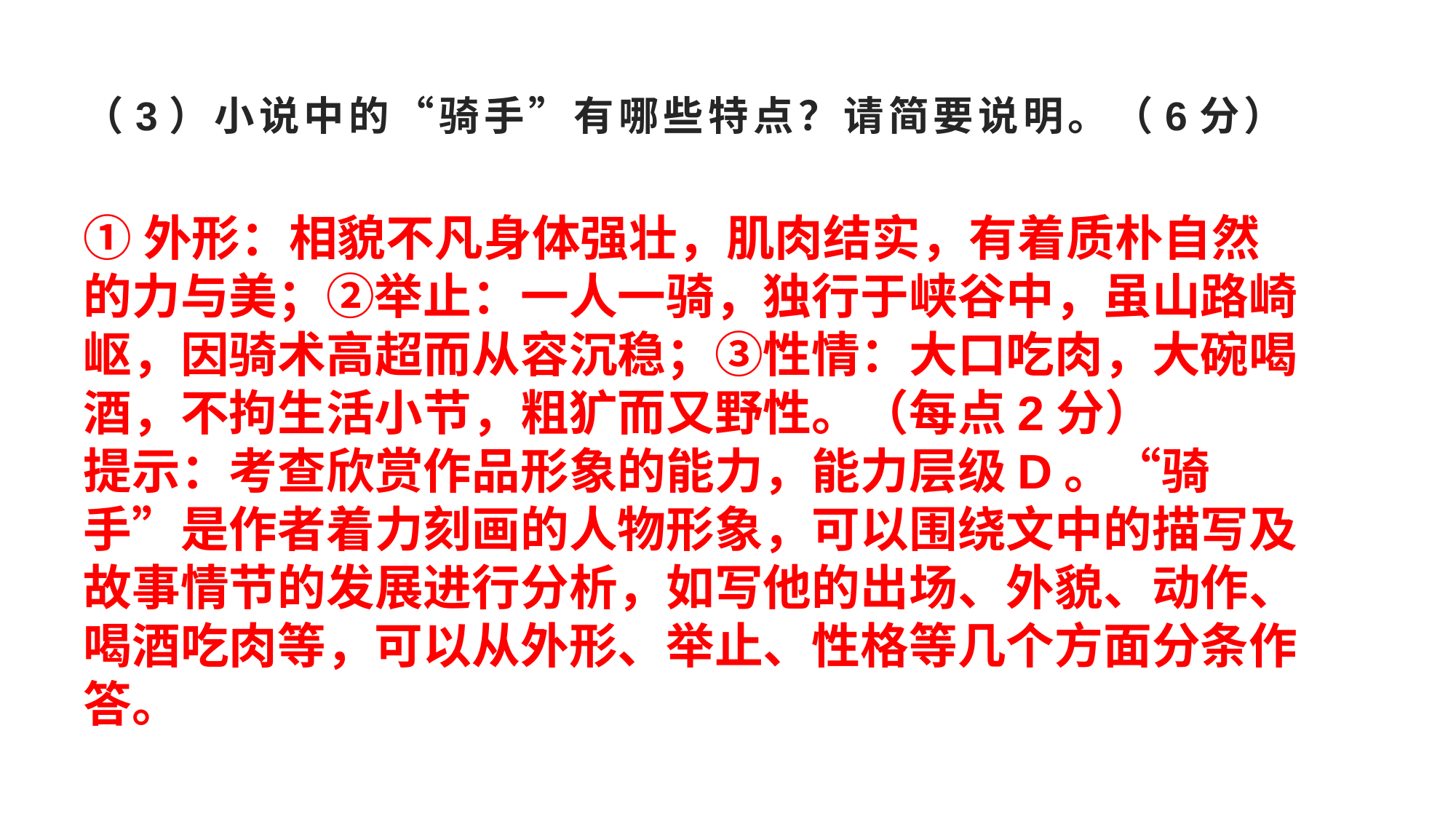

# （3）小说中的“骑手”有哪些特点？请简要说明。（6分）
①外形：相貌不凡身体强壮，肌肉结实，有着质朴自然的力与美；②举止：一人一骑，独行于峡谷中，虽山路崎岖，因骑术高超而从容沉稳；③性情：大口吃肉，大碗喝酒，不拘生活小节，粗犷而又野性。（每点2分）
提示：考查欣赏作品形象的能力，能力层级D。“骑手”是作者着力刻画的人物形象，可以围绕文中的描写及故事情节的发展进行分析，如写他的出场、外貌、动作、喝酒吃肉等，可以从外形、举止、性格等几个方面分条作答。